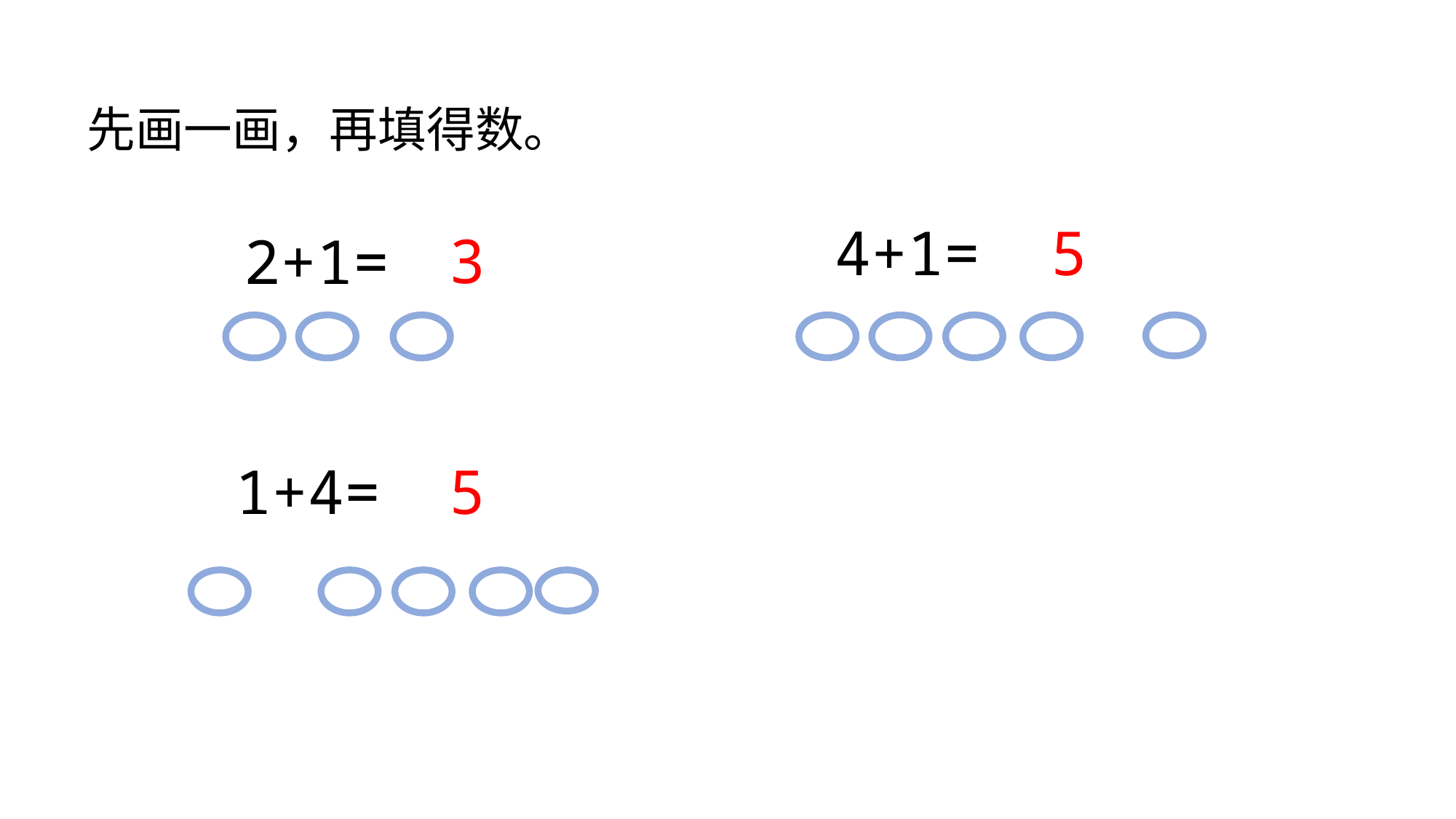

先画一画，再填得数。
5
4+1=
3
2+1=

1+4=
5